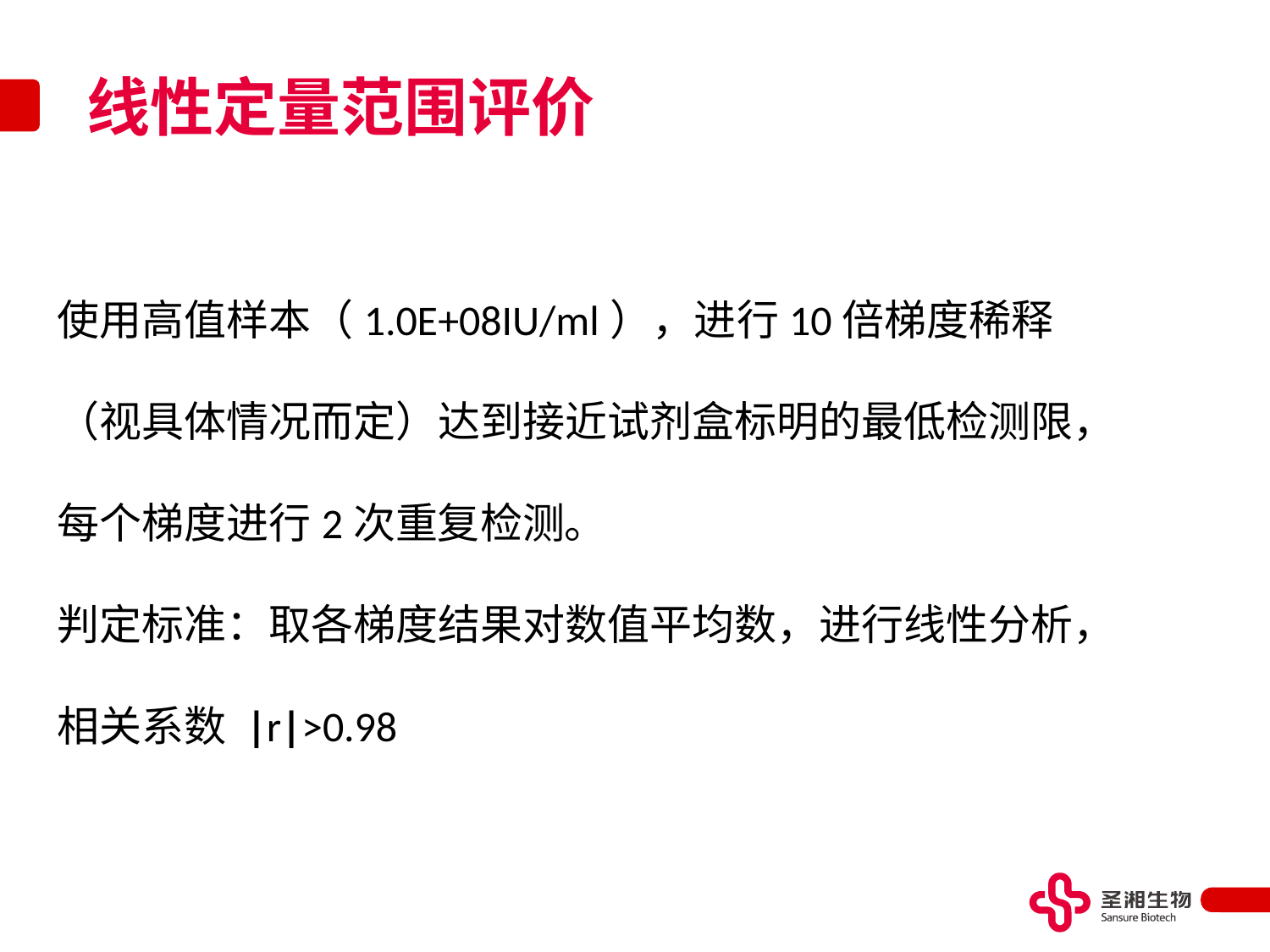

# 线性定量范围评价
使用高值样本（1.0E+08IU/ml），进行10倍梯度稀释（视具体情况而定）达到接近试剂盒标明的最低检测限，每个梯度进行2次重复检测。
判定标准：取各梯度结果对数值平均数，进行线性分析，相关系数 |r|>0.98